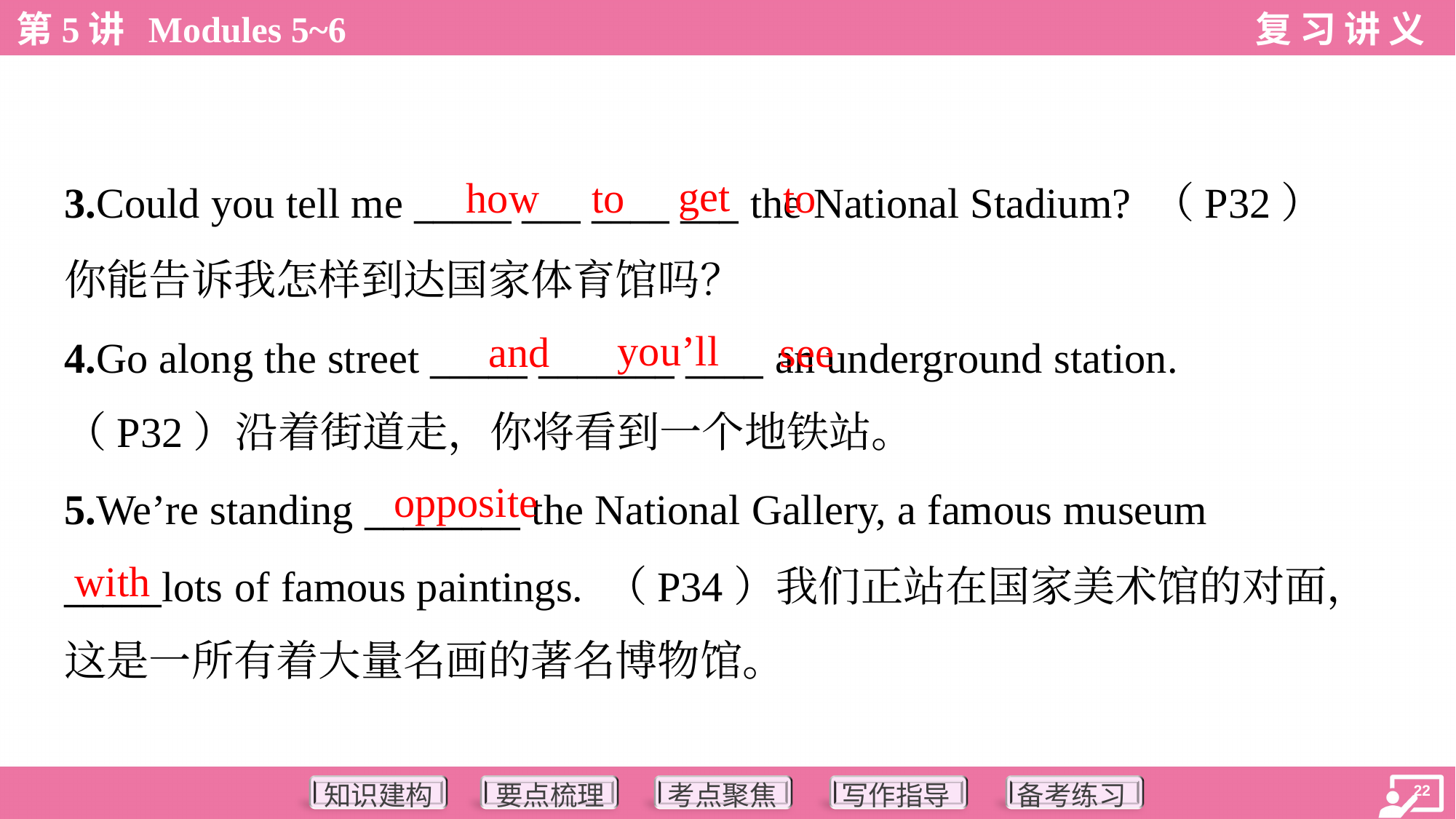

get
how
to
to
3.Could you tell me _____ ___ ____ ___ the National Stadium? （P32）
你能告诉我怎样到达国家体育馆吗？
4.Go along the street _____ _______ ____ an underground station.
（P32）沿着街道走，你将看到一个地铁站。
you’ll
and
see
opposite
5.We’re standing ________ the National Gallery, a famous museum
_____lots of famous paintings. （P34）我们正站在国家美术馆的对面，
这是一所有着大量名画的著名博物馆。
with